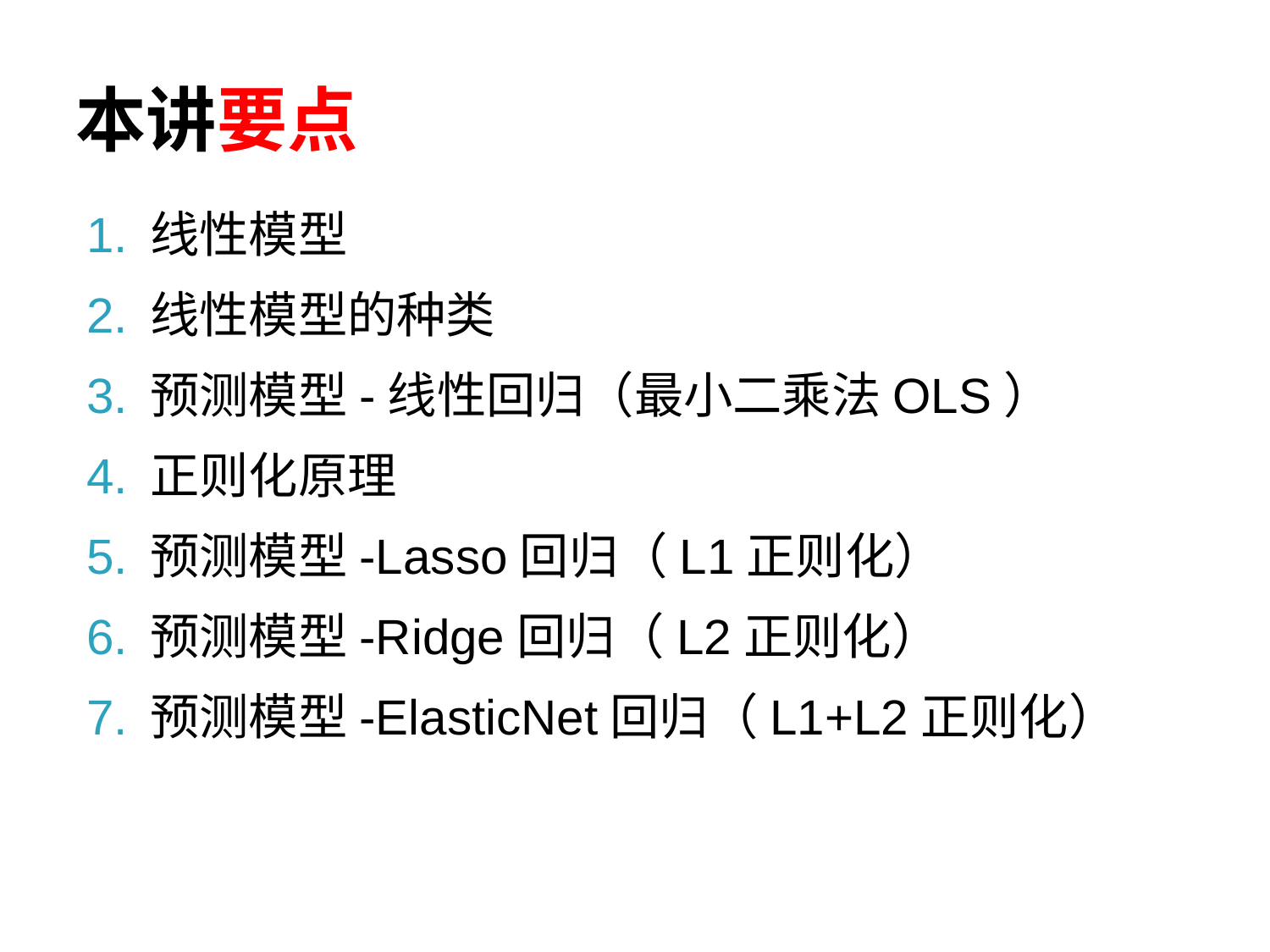

# 本讲要点
线性模型
线性模型的种类
预测模型-线性回归（最小二乘法OLS）
正则化原理
预测模型-Lasso回归（L1正则化）
预测模型-Ridge回归（L2正则化）
预测模型-ElasticNet回归（L1+L2正则化）